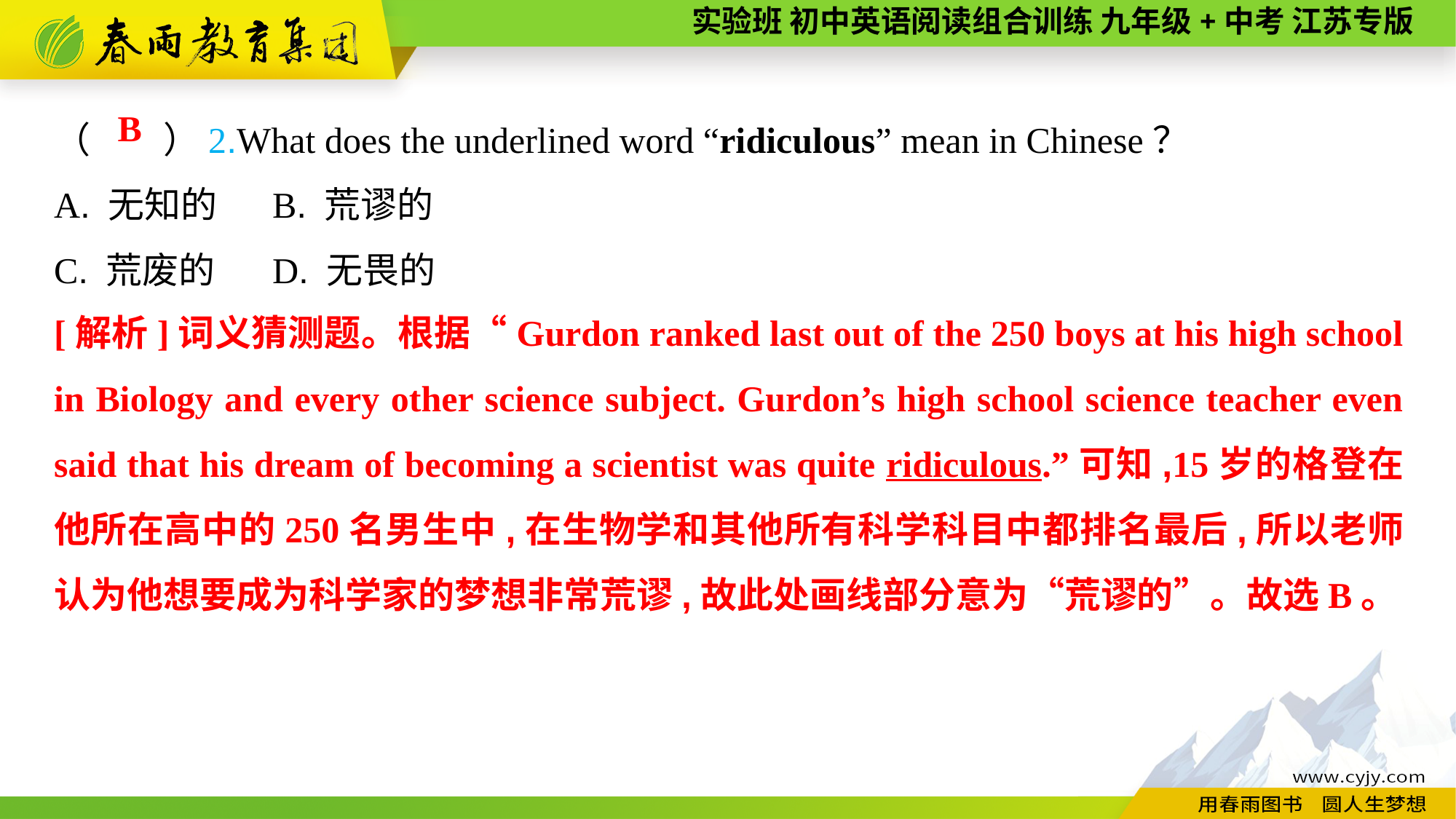

（　　）2.What does the underlined word “ridiculous” mean in Chinese？
A. 无知的	B. 荒谬的
C. 荒废的	D. 无畏的
B
[解析]词义猜测题。根据“Gurdon ranked last out of the 250 boys at his high school in Biology and every other science subject. Gurdon’s high school science teacher even said that his dream of becoming a scientist was quite ridiculous.”可知,15岁的格登在他所在高中的250名男生中,在生物学和其他所有科学科目中都排名最后,所以老师认为他想要成为科学家的梦想非常荒谬,故此处画线部分意为“荒谬的”。故选B。